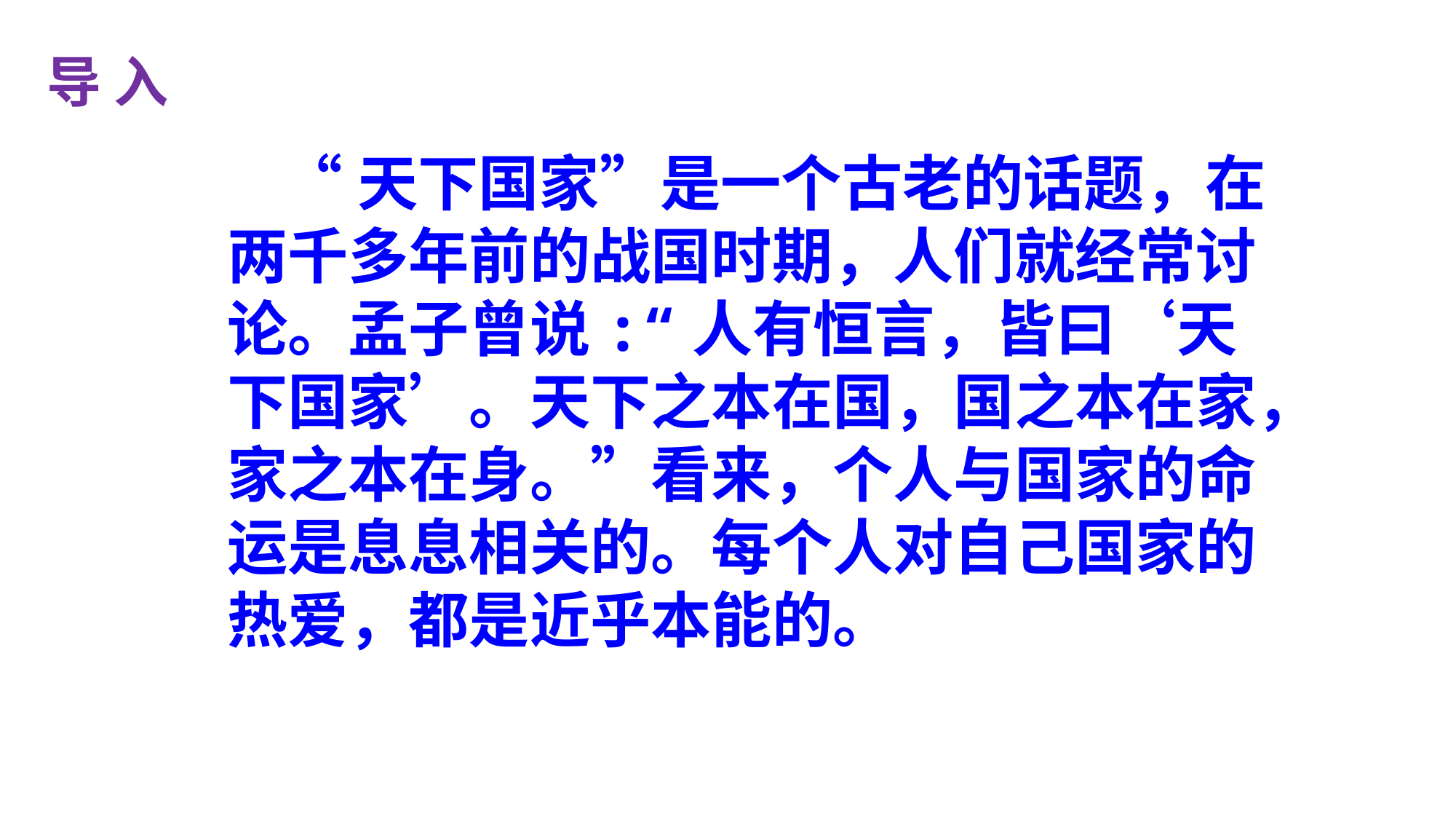

导 入
    “天下国家”是一个古老的话题，在两千多年前的战国时期，人们就经常讨论。孟子曾说:“人有恒言，皆曰‘天下国家’。天下之本在国，国之本在家，家之本在身。”看来，个人与国家的命运是息息相关的。每个人对自己国家的热爱，都是近乎本能的。